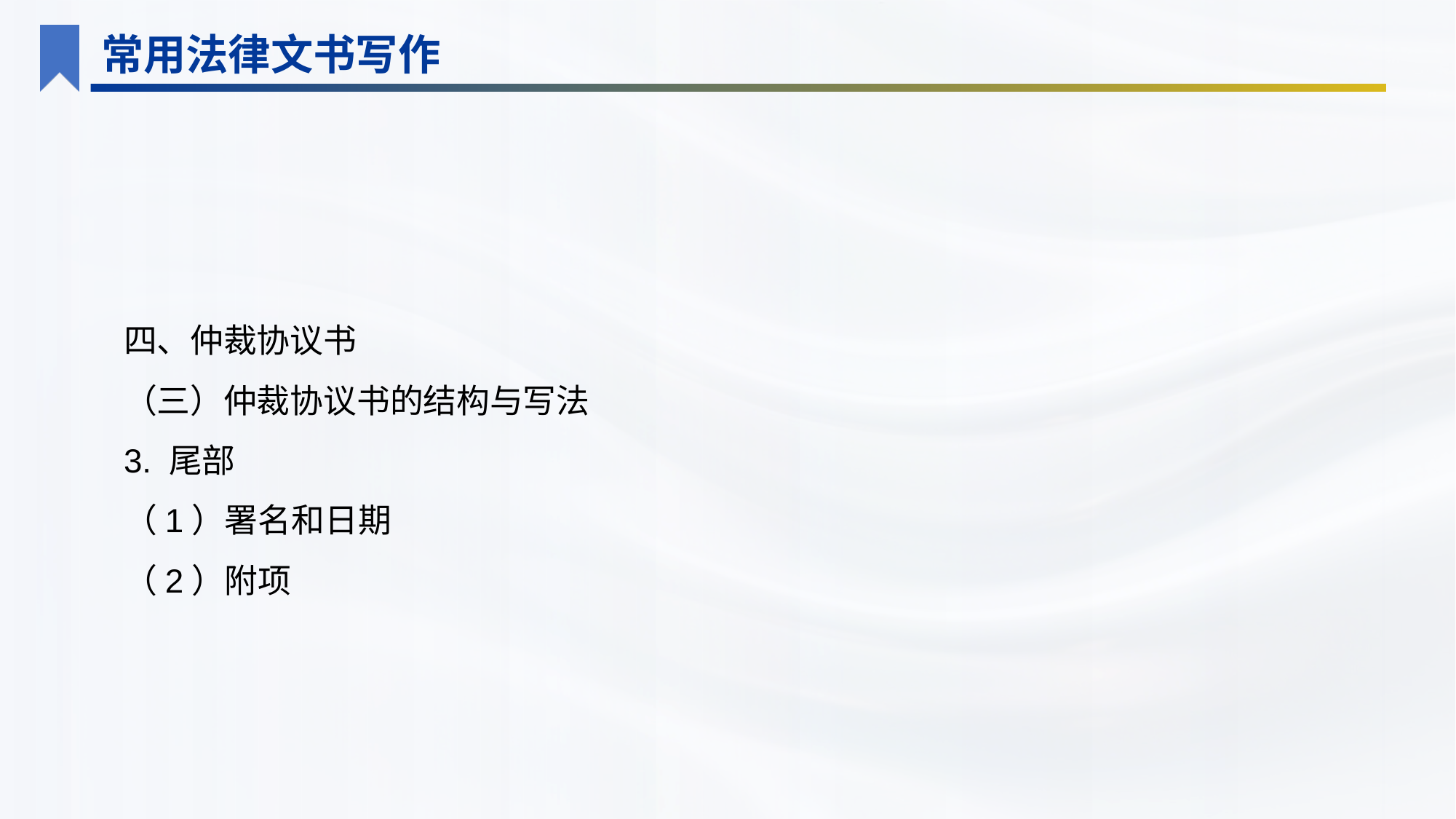

常用法律文书写作
四、仲裁协议书
（三）仲裁协议书的结构与写法
3. 尾部
（1）署名和日期
（2）附项